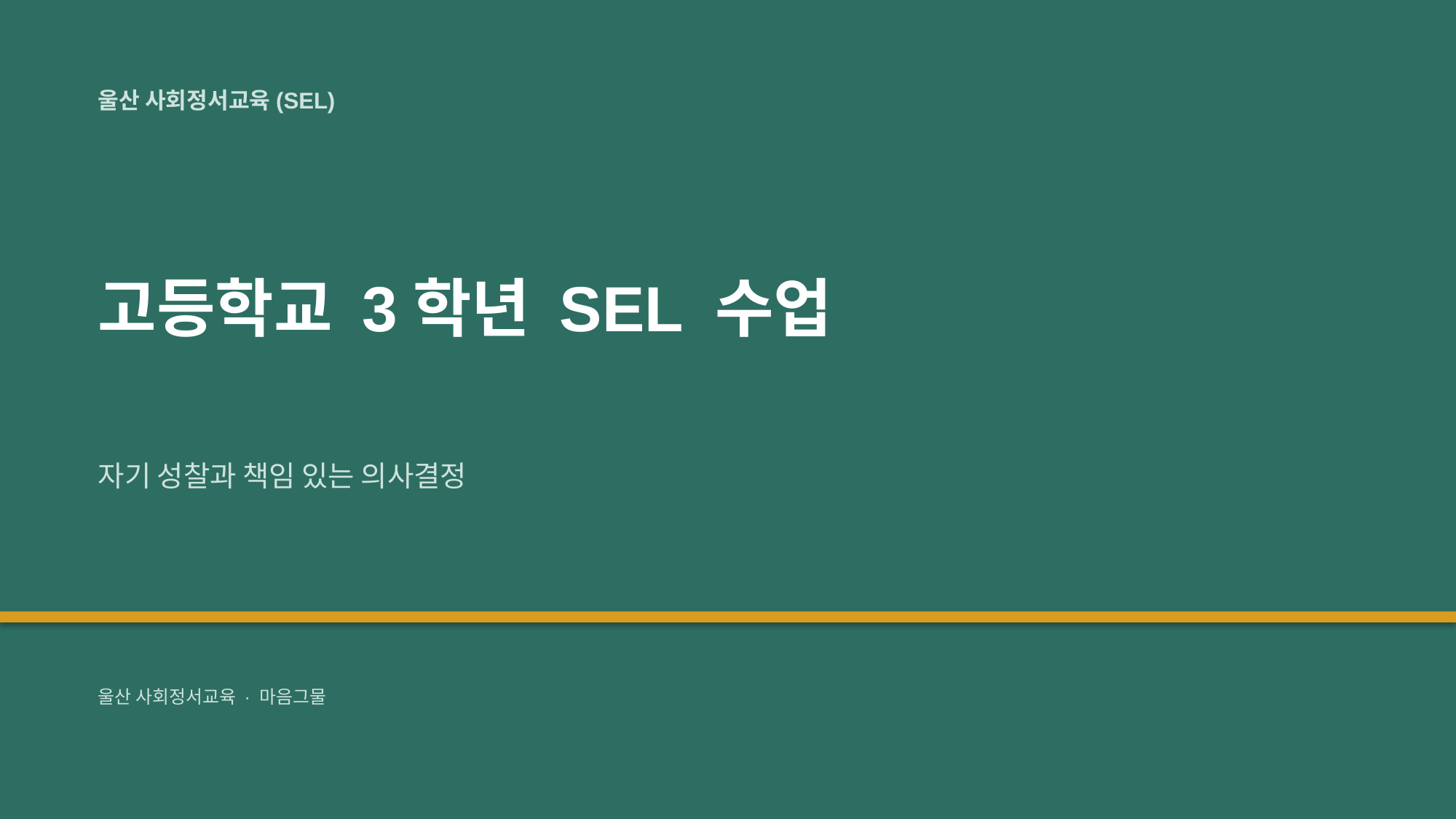

울산 사회정서교육(SEL)
고등학교 3학년 SEL 수업
자기 성찰과 책임 있는 의사결정

울산 사회정서교육 · 마음그물